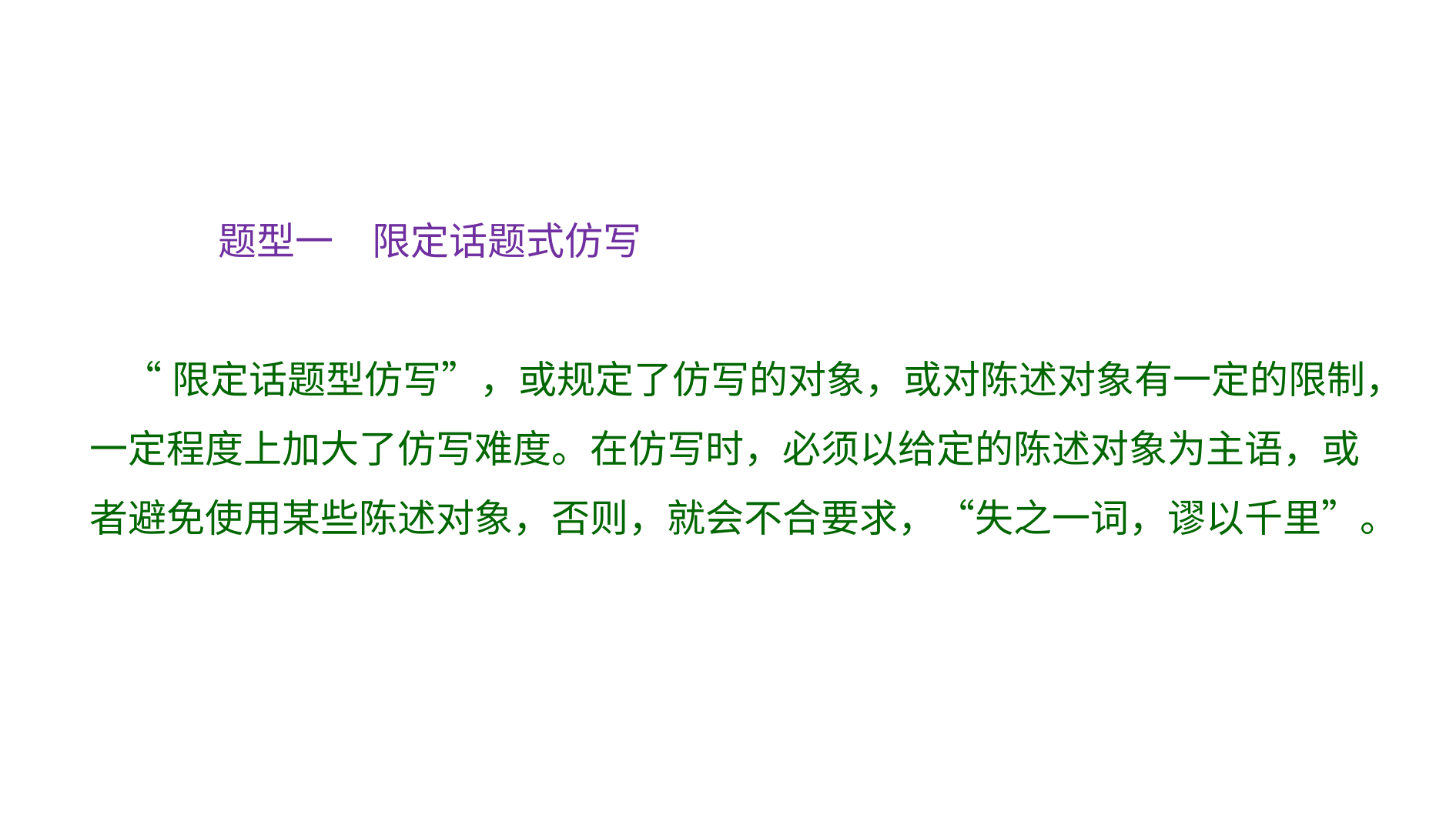

题型一　限定话题式仿写

    “限定话题型仿写”，或规定了仿写的对象，或对陈述对象有一定的限制，一定程度上加大了仿写难度。在仿写时，必须以给定的陈述对象为主语，或者避免使用某些陈述对象，否则，就会不合要求，“失之一词，谬以千里”。